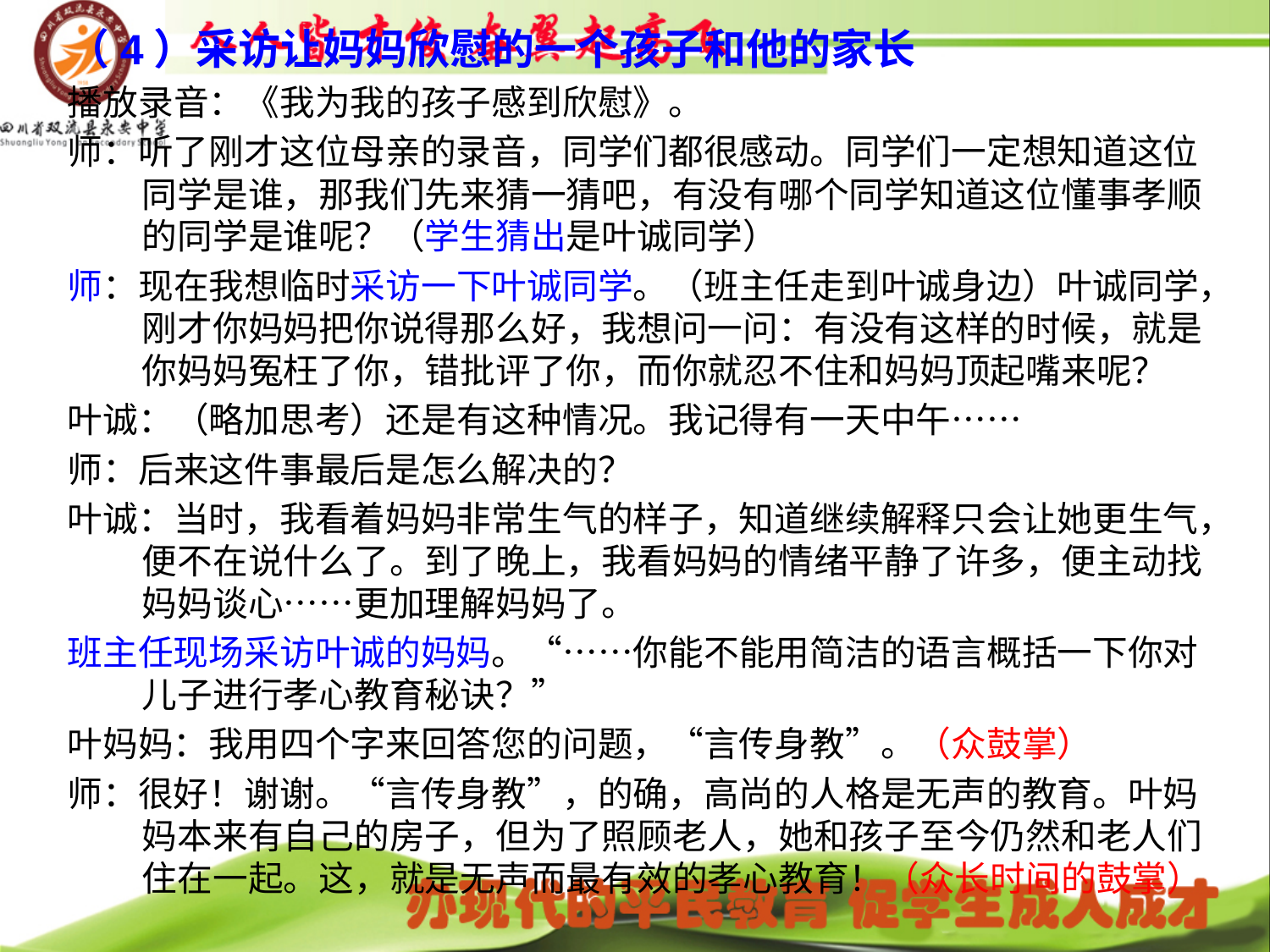

# （4）采访让妈妈欣慰的一个孩子和他的家长
播放录音：《我为我的孩子感到欣慰》。
师：听了刚才这位母亲的录音，同学们都很感动。同学们一定想知道这位同学是谁，那我们先来猜一猜吧，有没有哪个同学知道这位懂事孝顺的同学是谁呢？（学生猜出是叶诚同学）
师：现在我想临时采访一下叶诚同学。（班主任走到叶诚身边）叶诚同学，刚才你妈妈把你说得那么好，我想问一问：有没有这样的时候，就是你妈妈冤枉了你，错批评了你，而你就忍不住和妈妈顶起嘴来呢？
叶诚：（略加思考）还是有这种情况。我记得有一天中午……
师：后来这件事最后是怎么解决的？
叶诚：当时，我看着妈妈非常生气的样子，知道继续解释只会让她更生气，便不在说什么了。到了晚上，我看妈妈的情绪平静了许多，便主动找妈妈谈心……更加理解妈妈了。
班主任现场采访叶诚的妈妈。“……你能不能用简洁的语言概括一下你对儿子进行孝心教育秘诀？”
叶妈妈：我用四个字来回答您的问题，“言传身教”。（众鼓掌）
师：很好！谢谢。“言传身教”，的确，高尚的人格是无声的教育。叶妈妈本来有自己的房子，但为了照顾老人，她和孩子至今仍然和老人们住在一起。这，就是无声而最有效的孝心教育！（众长时间的鼓掌）